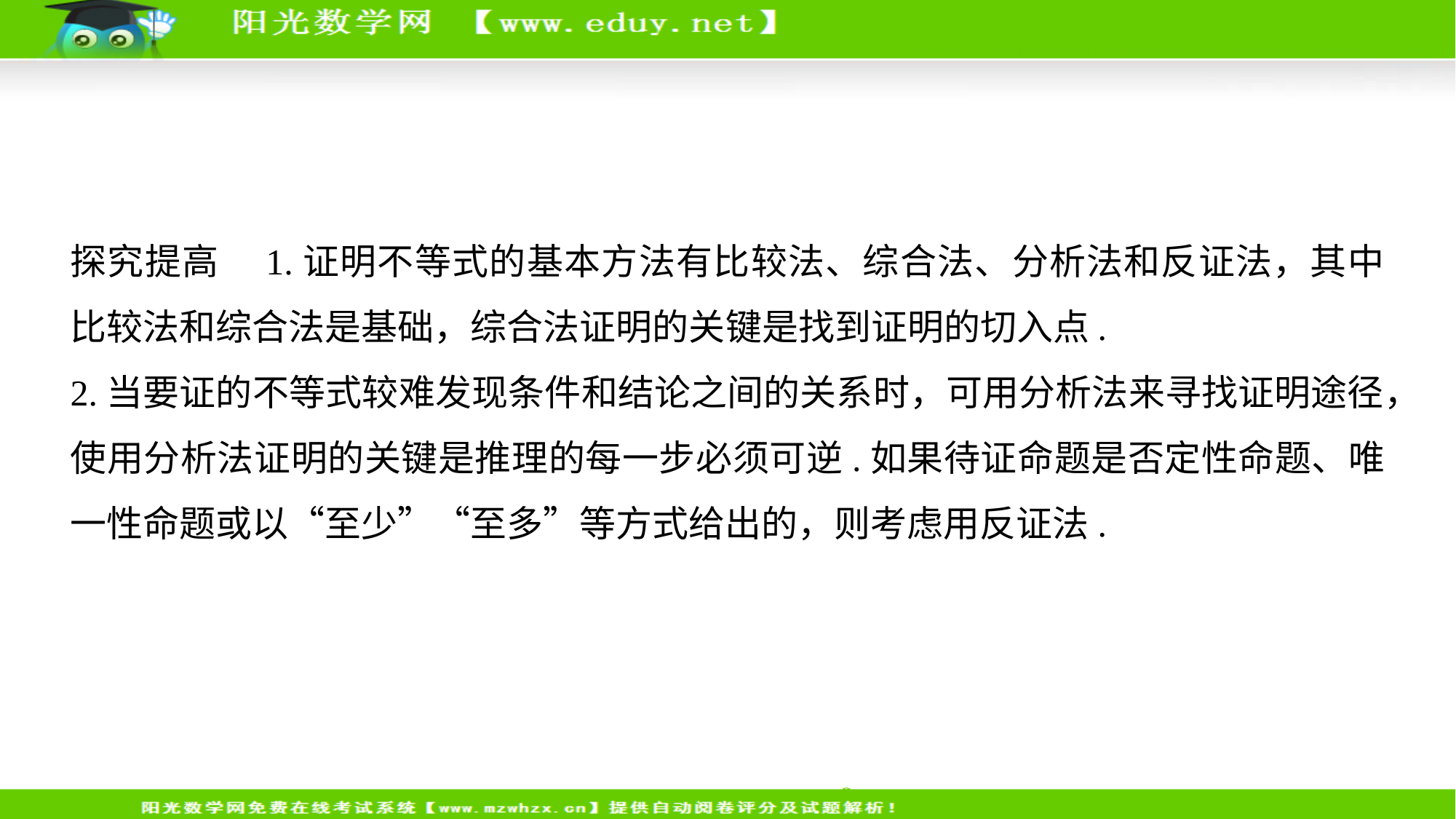

探究提高　1.证明不等式的基本方法有比较法、综合法、分析法和反证法，其中比较法和综合法是基础，综合法证明的关键是找到证明的切入点.
2.当要证的不等式较难发现条件和结论之间的关系时，可用分析法来寻找证明途径，使用分析法证明的关键是推理的每一步必须可逆.如果待证命题是否定性命题、唯一性命题或以“至少”“至多”等方式给出的，则考虑用反证法.